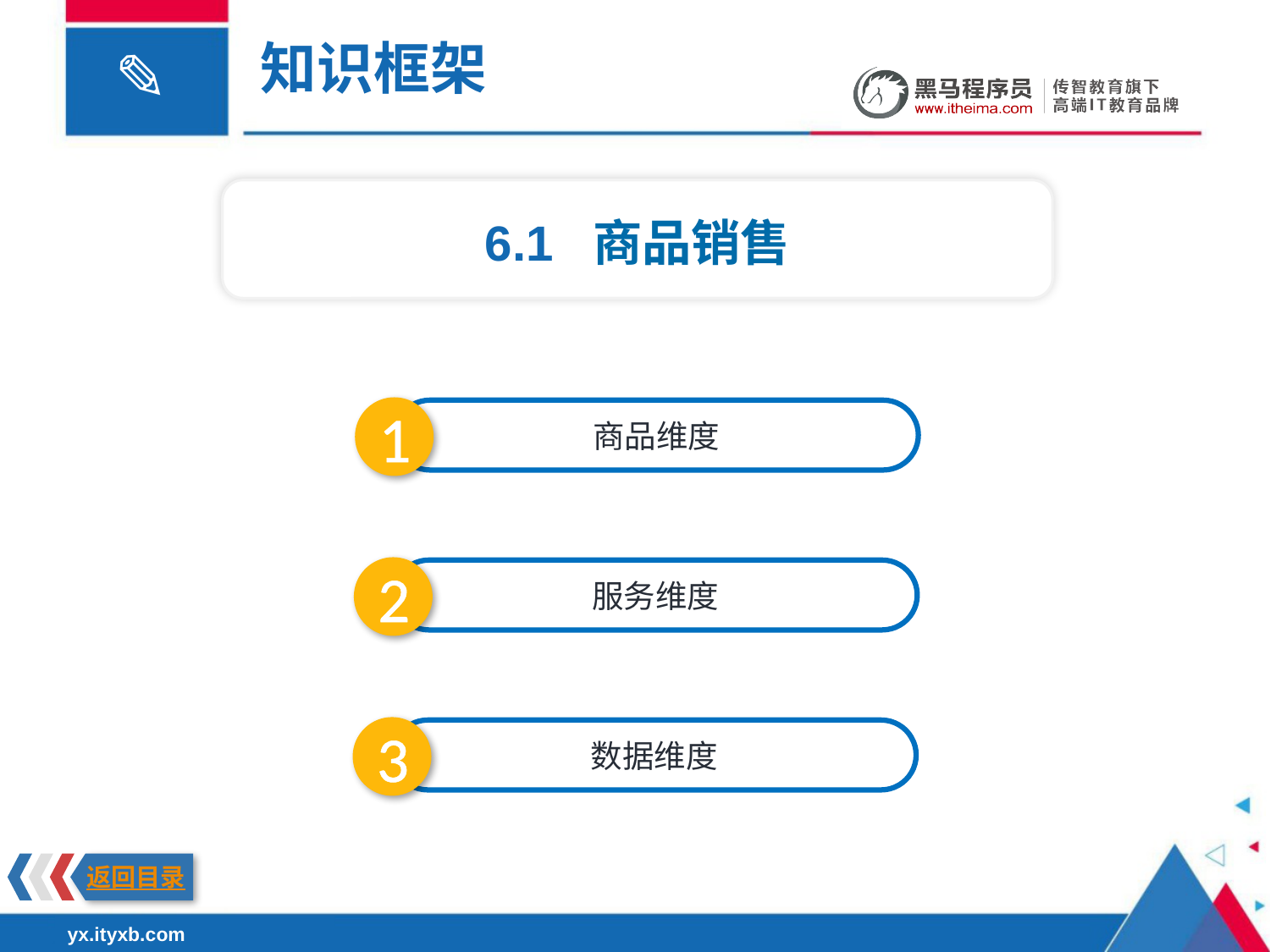

知识框架

6.1  商品销售
1
商品维度
2
服务维度
3
数据维度

返回目录